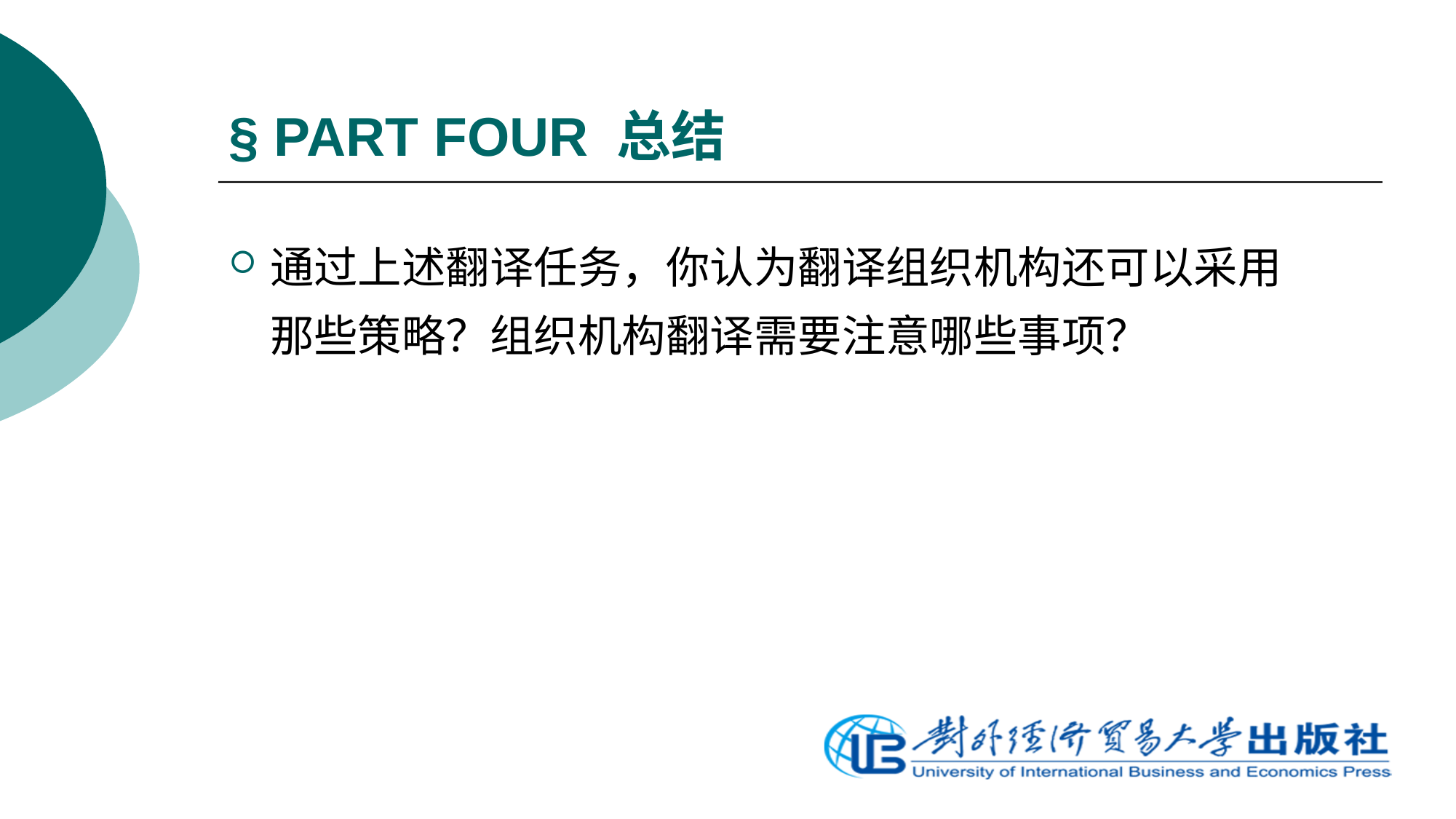

# § PART FOUR 总结
通过上述翻译任务，你认为翻译组织机构还可以采用那些策略？组织机构翻译需要注意哪些事项？